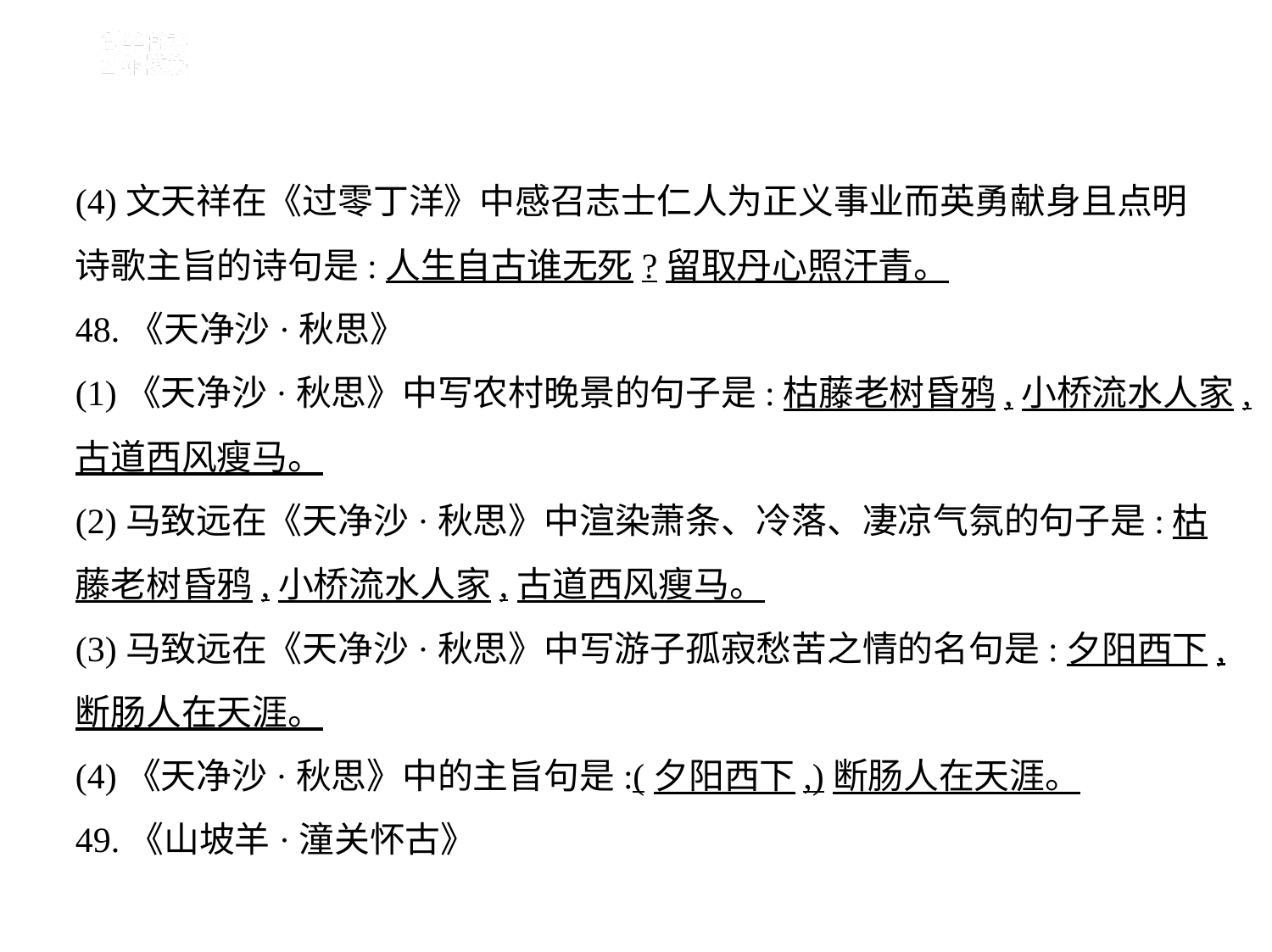

(4)文天祥在《过零丁洋》中感召志士仁人为正义事业而英勇献身且点明
诗歌主旨的诗句是:人生自古谁无死?留取丹心照汗青。
48.《天净沙·秋思》
(1)《天净沙·秋思》中写农村晚景的句子是:枯藤老树昏鸦,小桥流水人家,
古道西风瘦马。
(2)马致远在《天净沙·秋思》中渲染萧条、冷落、凄凉气氛的句子是:枯
藤老树昏鸦,小桥流水人家,古道西风瘦马。
(3)马致远在《天净沙·秋思》中写游子孤寂愁苦之情的名句是:夕阳西下,
断肠人在天涯。
(4)《天净沙·秋思》中的主旨句是:(夕阳西下,)断肠人在天涯。
49.《山坡羊·潼关怀古》